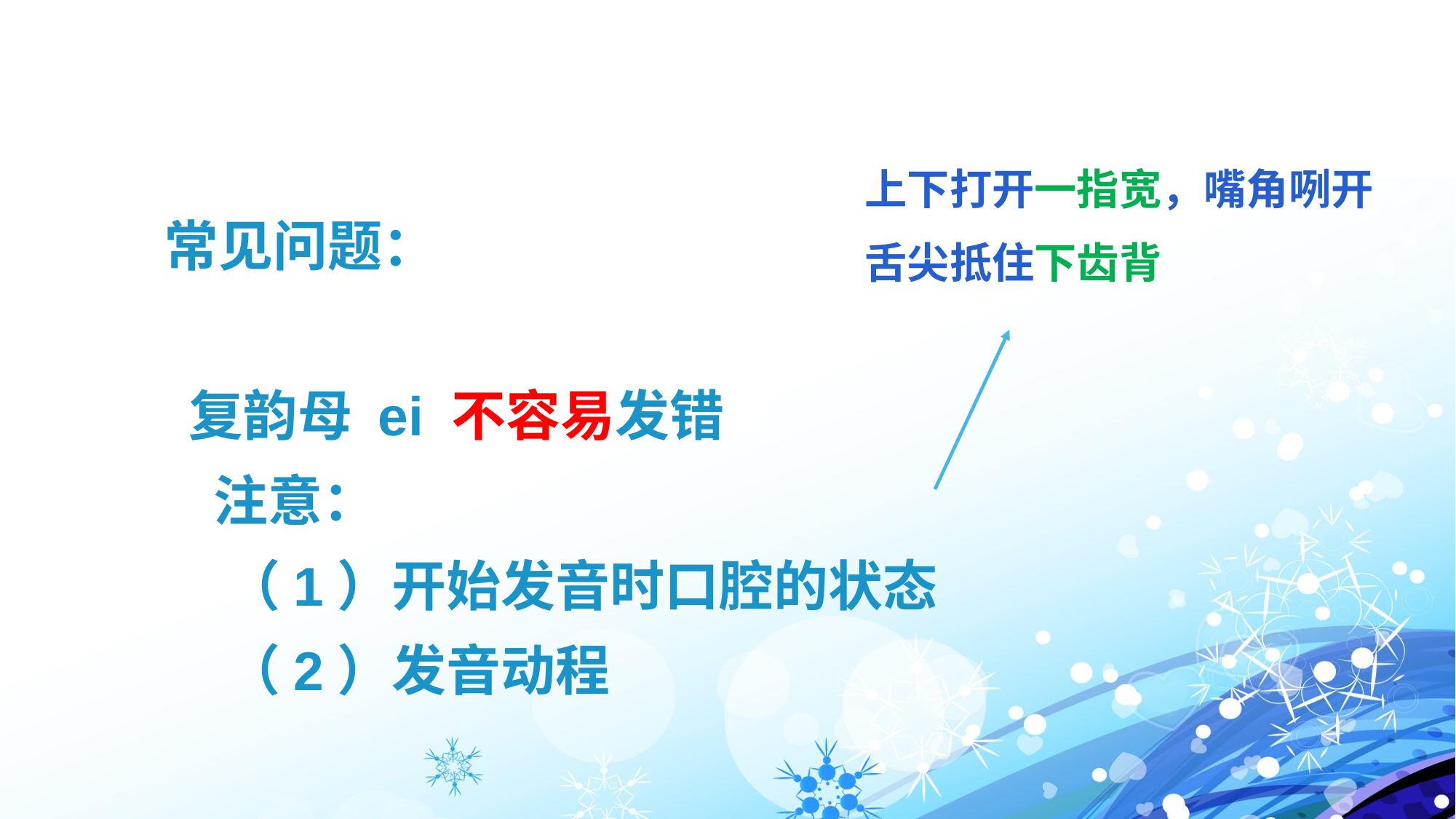

上下打开一指宽，嘴角咧开
舌尖抵住下齿背
   常见问题：

     复韵母 ei 不容易发错
       注意：
        （1）开始发音时口腔的状态
        （2）发音动程